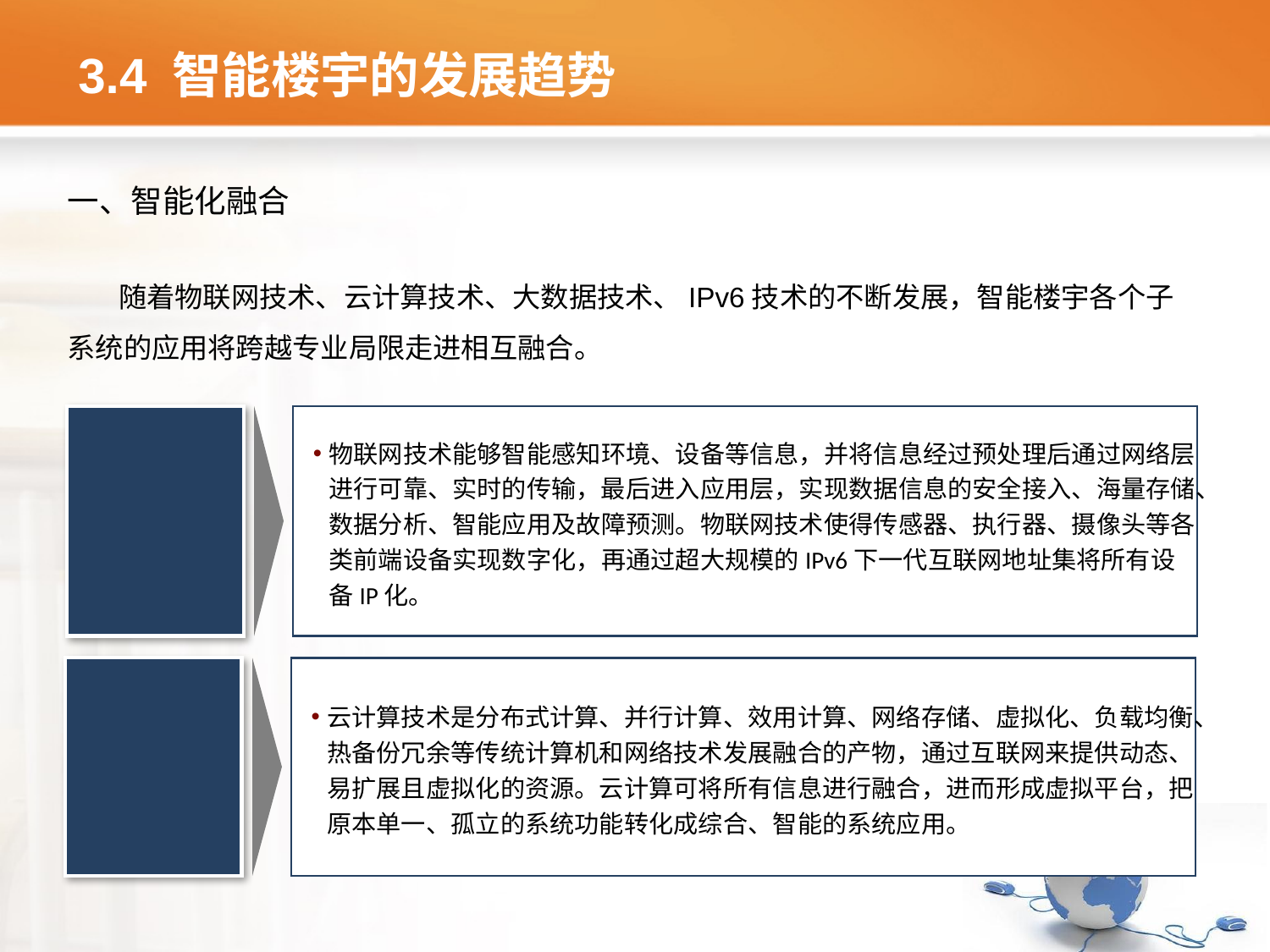

# 3.4 智能楼宇的发展趋势
一、智能化融合
       随着物联网技术、云计算技术、大数据技术、IPv6技术的不断发展，智能楼宇各个子系统的应用将跨越专业局限走进相互融合。

物联网技术能够智能感知环境、设备等信息，并将信息经过预处理后通过网络层进行可靠、实时的传输，最后进入应用层，实现数据信息的安全接入、海量存储、数据分析、智能应用及故障预测。物联网技术使得传感器、执行器、摄像头等各类前端设备实现数字化，再通过超大规模的IPv6下一代互联网地址集将所有设备IP化。

云计算技术是分布式计算、并行计算、效用计算、网络存储、虚拟化、负载均衡、热备份冗余等传统计算机和网络技术发展融合的产物，通过互联网来提供动态、易扩展且虚拟化的资源。云计算可将所有信息进行融合，进而形成虚拟平台，把原本单一、孤立的系统功能转化成综合、智能的系统应用。